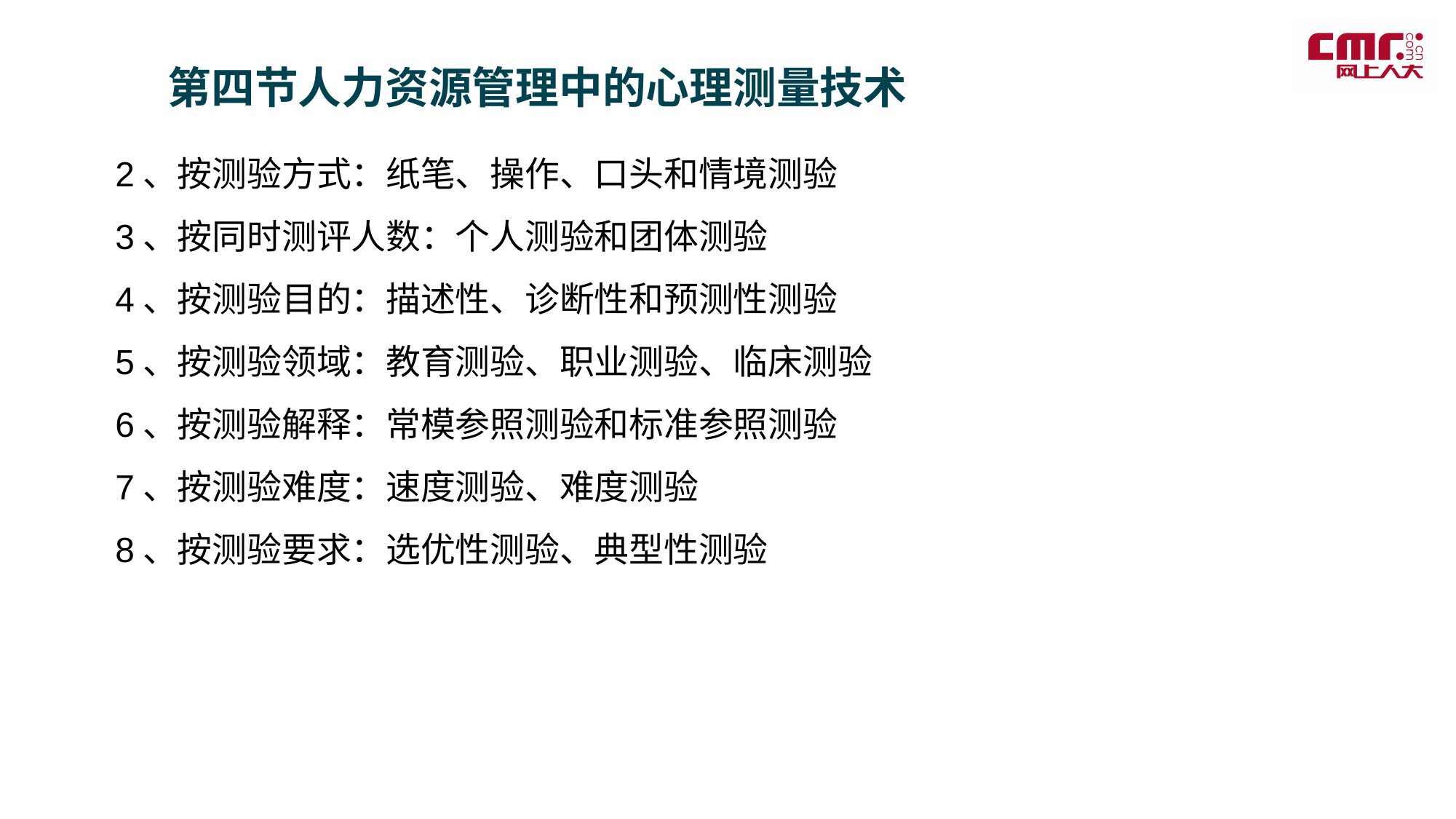

第四节人力资源管理中的心理测量技术
2、按测验方式：纸笔、操作、口头和情境测验
3、按同时测评人数：个人测验和团体测验
4、按测验目的：描述性、诊断性和预测性测验
5、按测验领域：教育测验、职业测验、临床测验
6、按测验解释：常模参照测验和标准参照测验
7、按测验难度：速度测验、难度测验
8、按测验要求：选优性测验、典型性测验